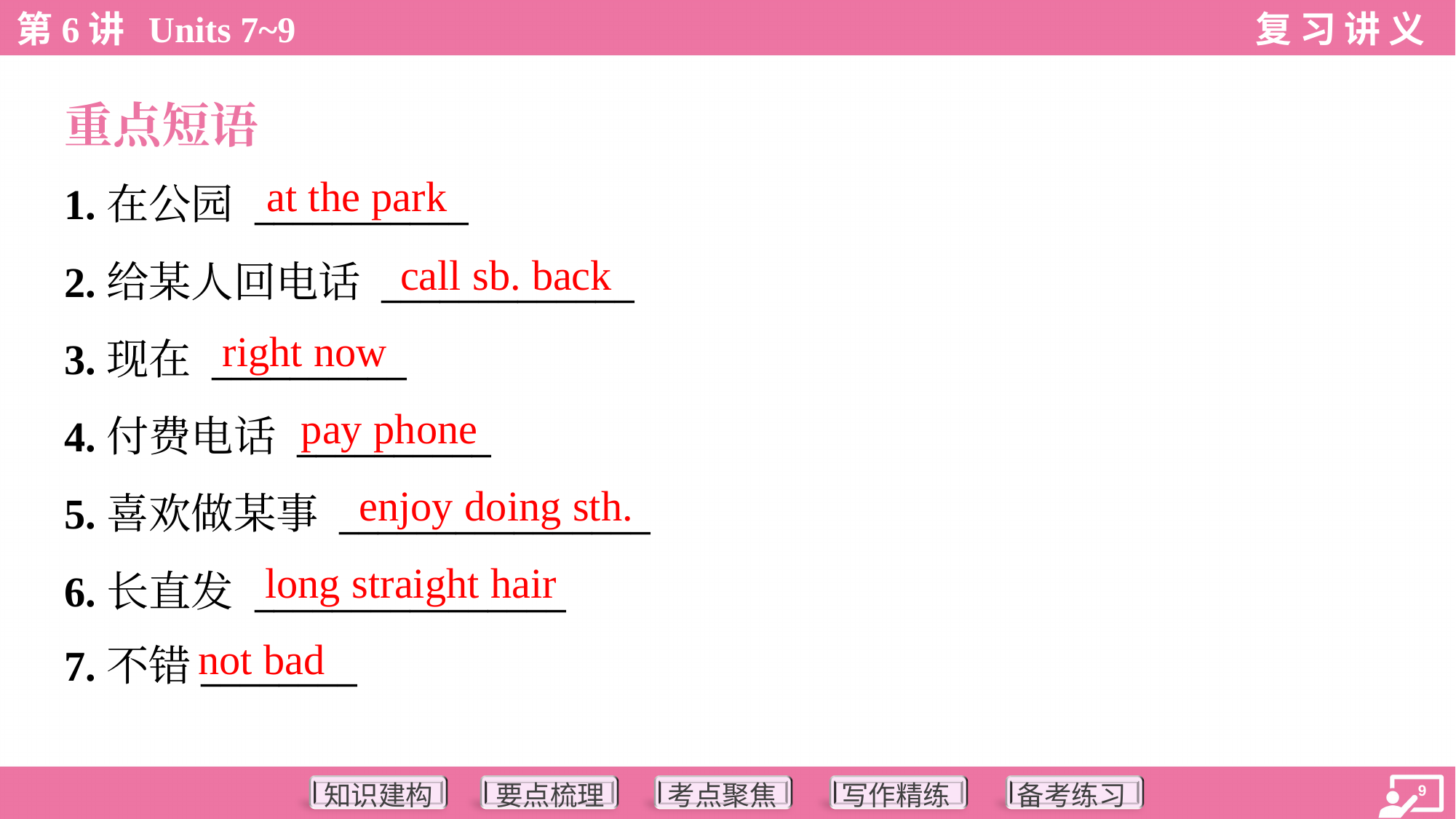

重点短语
at the park
1.在公园 ___________
2.给某人回电话 _____________
3.现在 __________
4.付费电话 __________
5.喜欢做某事 ________________
6.长直发 ________________
7.不错________
call sb. back
right now
pay phone
enjoy doing sth.
long straight hair
not bad